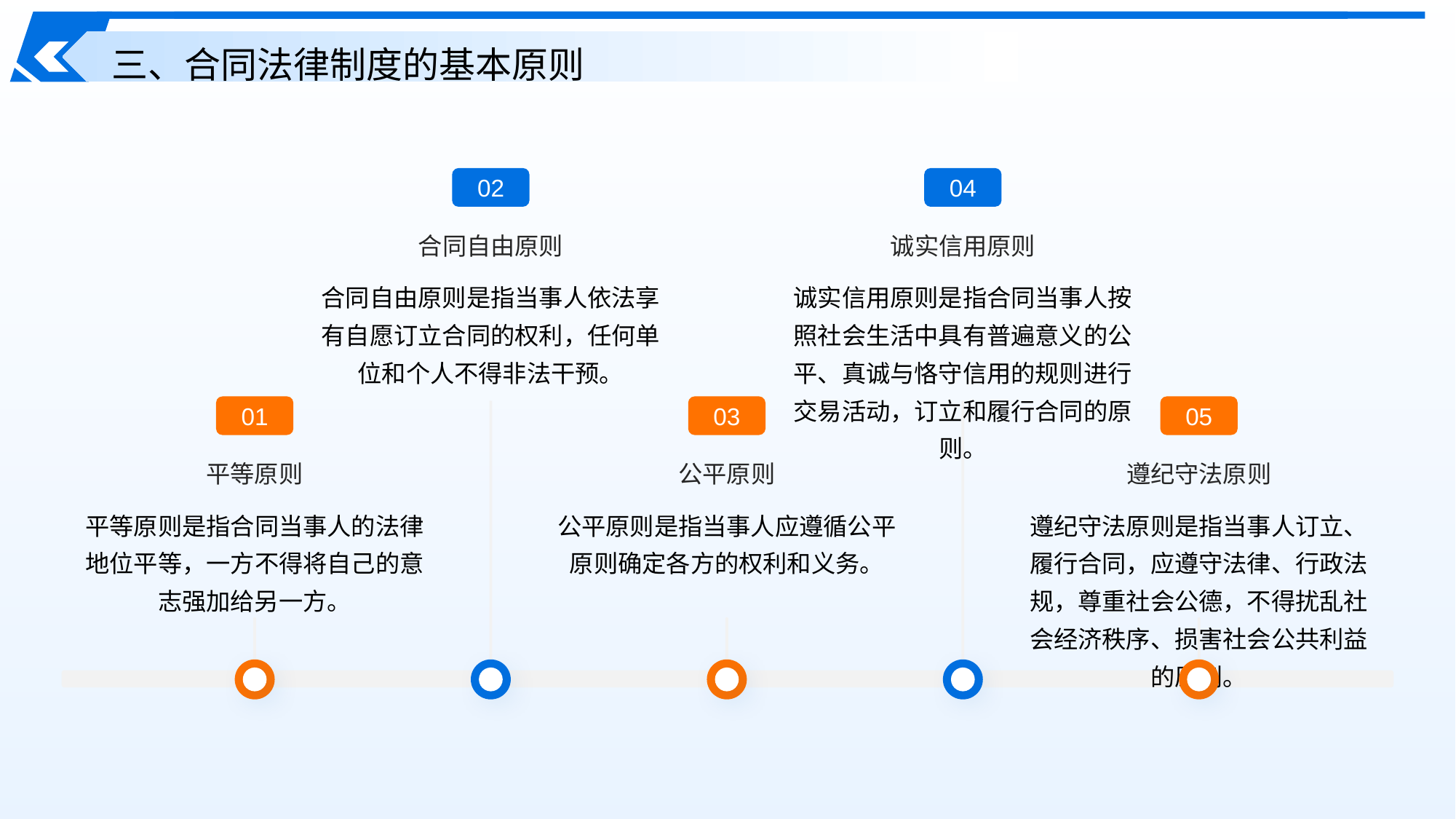

三、合同法律制度的基本原则

02
04
合同自由原则
诚实信用原则
合同自由原则是指当事人依法享有自愿订立合同的权利，任何单位和个人不得非法干预。
诚实信用原则是指合同当事人按照社会生活中具有普遍意义的公平、真诚与恪守信用的规则进行交易活动，订立和履行合同的原则。

01
03
05

平等原则
公平原则
遵纪守法原则
平等原则是指合同当事人的法律地位平等，一方不得将自己的意志强加给另一方。
公平原则是指当事人应遵循公平原则确定各方的权利和义务。
遵纪守法原则是指当事人订立、履行合同，应遵守法律、行政法规，尊重社会公德，不得扰乱社会经济秩序、损害社会公共利益的原则。